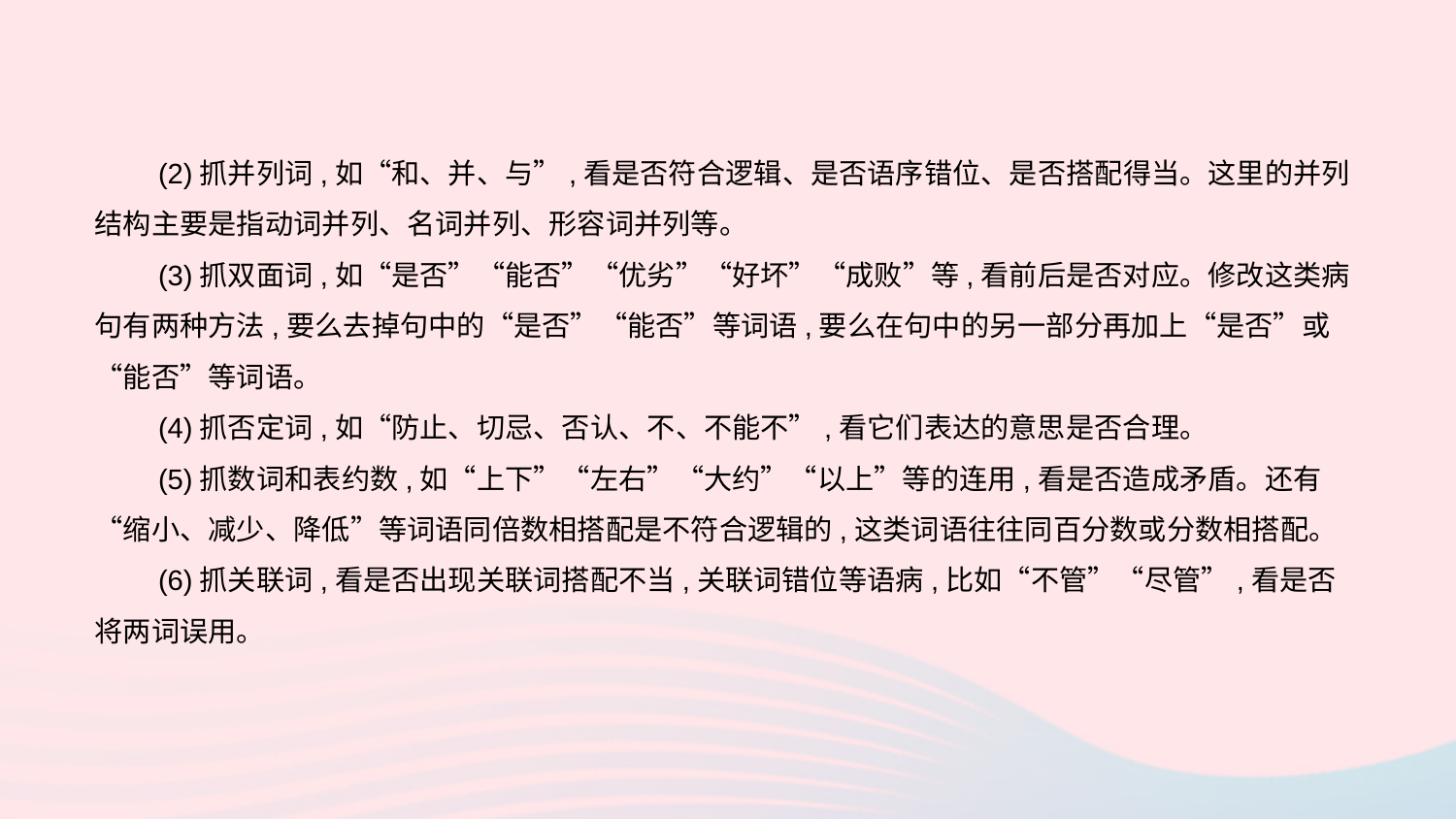

(2)抓并列词,如“和、并、与”,看是否符合逻辑、是否语序错位、是否搭配得当。这里的并列结构主要是指动词并列、名词并列、形容词并列等。
　　(3)抓双面词,如“是否”“能否”“优劣”“好坏”“成败”等,看前后是否对应。修改这类病句有两种方法,要么去掉句中的“是否”“能否”等词语,要么在句中的另一部分再加上“是否”或“能否”等词语。
　　(4)抓否定词,如“防止、切忌、否认、不、不能不”,看它们表达的意思是否合理。
　　(5)抓数词和表约数,如“上下”“左右”“大约”“以上”等的连用,看是否造成矛盾。还有“缩小、减少、降低”等词语同倍数相搭配是不符合逻辑的,这类词语往往同百分数或分数相搭配。
　　(6)抓关联词,看是否出现关联词搭配不当,关联词错位等语病,比如“不管”“尽管”,看是否将两词误用。